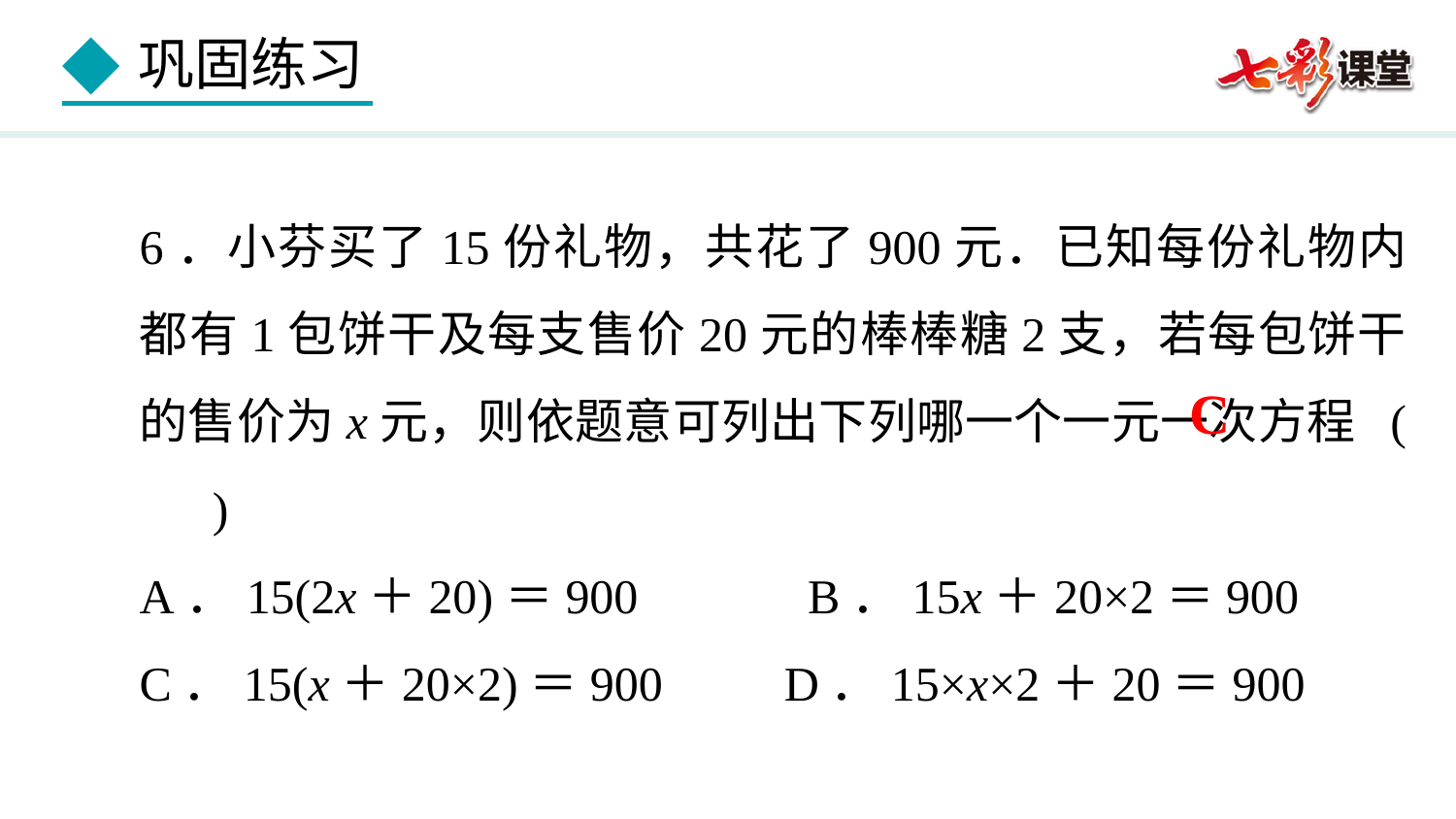

6．小芬买了15份礼物，共花了900元．已知每份礼物内都有1包饼干及每支售价20元的棒棒糖2支，若每包饼干的售价为x元，则依题意可列出下列哪一个一元一次方程  (       )
A．15(2x＋20)＝900              B．15x＋20×2＝900
C．15(x＋20×2)＝900          D．15×x×2＋20＝900
C